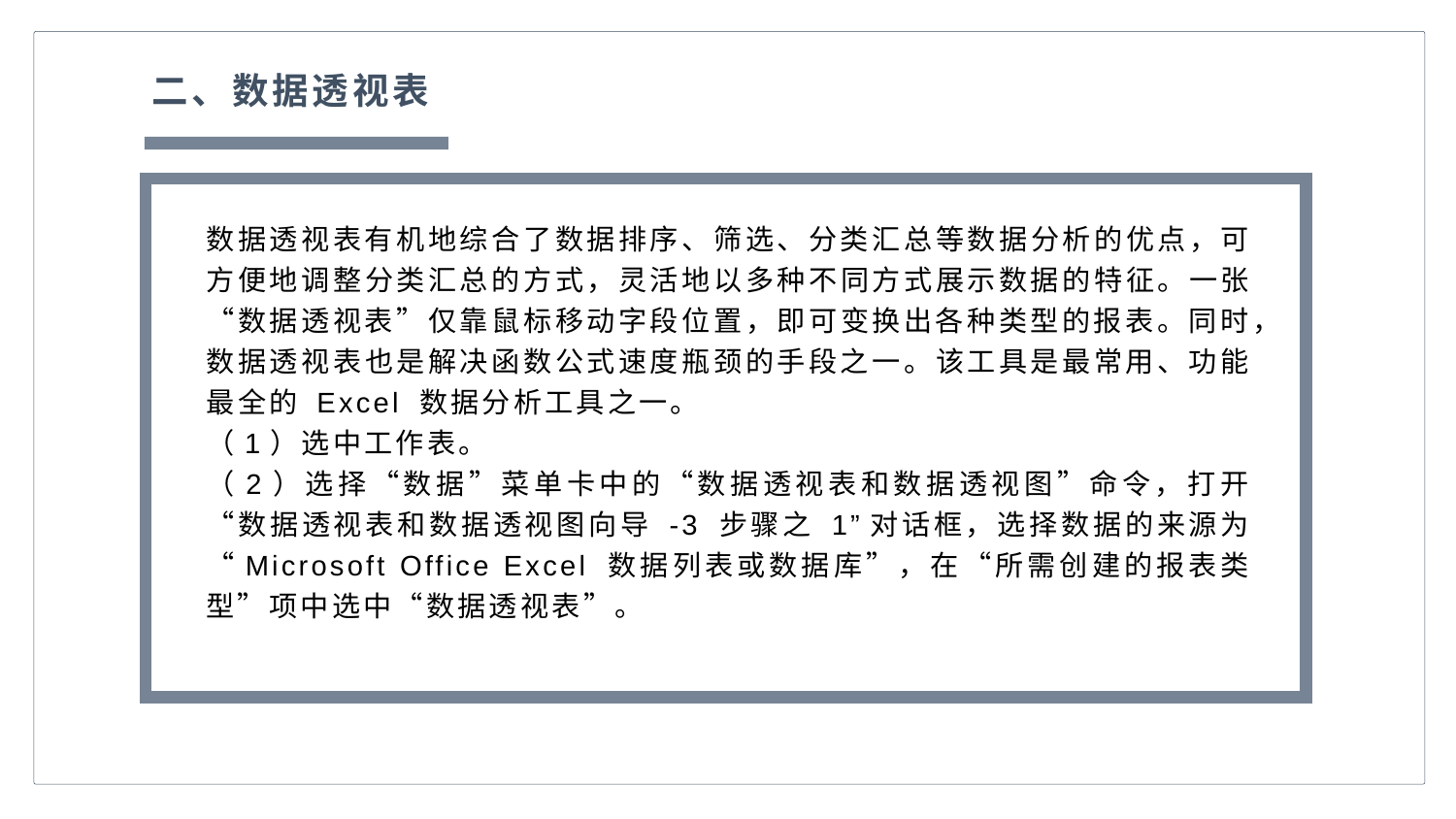

二、数据透视表

数据透视表有机地综合了数据排序、筛选、分类汇总等数据分析的优点，可方便地调整分类汇总的方式，灵活地以多种不同方式展示数据的特征。一张“数据透视表”仅靠鼠标移动字段位置，即可变换出各种类型的报表。同时，数据透视表也是解决函数公式速度瓶颈的手段之一。该工具是最常用、功能最全的 Excel 数据分析工具之一。
（1）选中工作表。
（2）选择“数据”菜单卡中的“数据透视表和数据透视图”命令，打开“数据透视表和数据透视图向导 -3 步骤之 1”对话框，选择数据的来源为“Microsoft Office Excel 数据列表或数据库”，在“所需创建的报表类型”项中选中“数据透视表”。